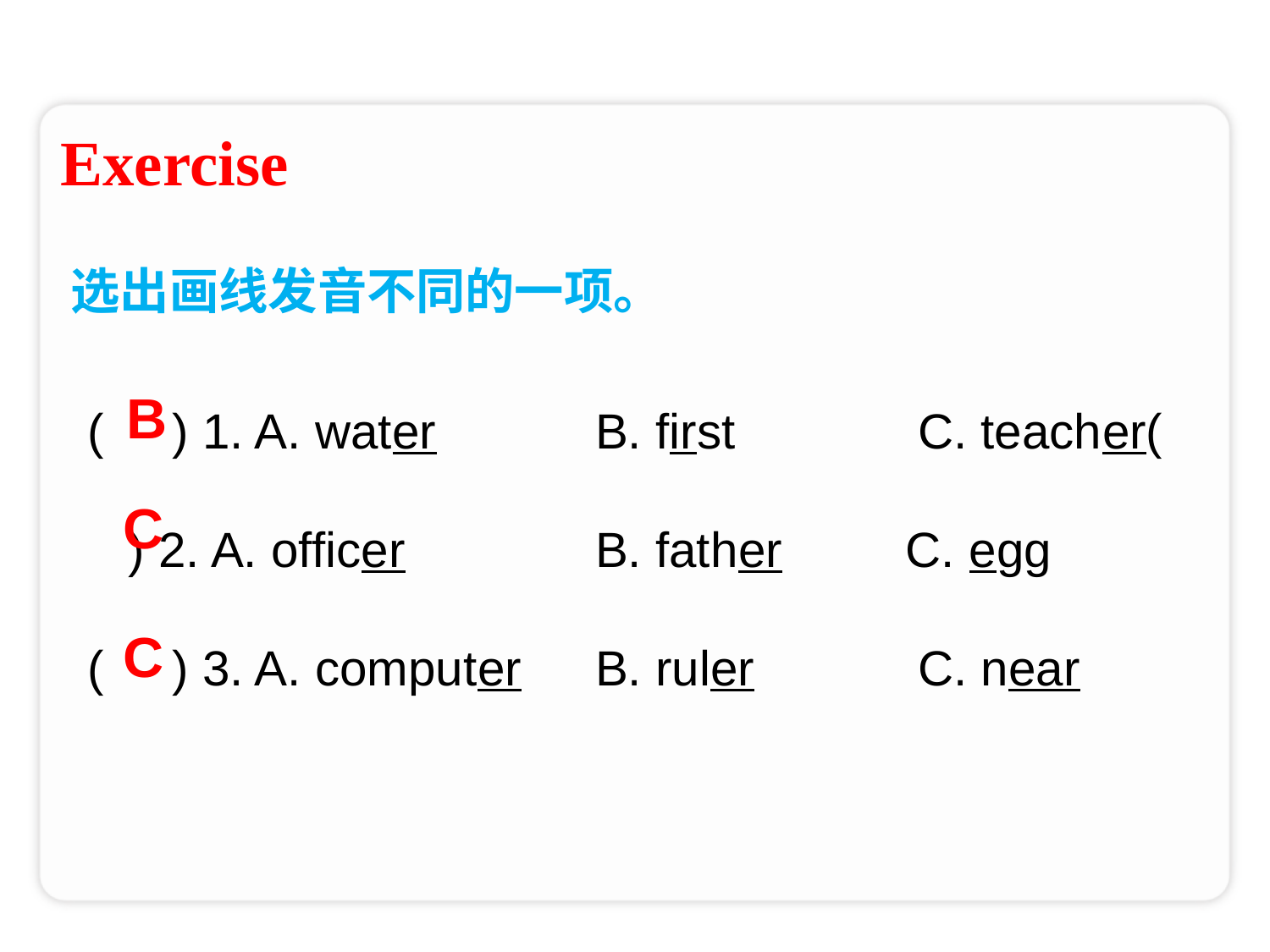

Exercise
选出画线发音不同的一项。
(     ) 1. A. water     	B. first     	     C. teacher(     ) 2. A. officer       	B. father         C. egg
(     ) 3. A. computer  	B. ruler  	     C. near
B
C
C